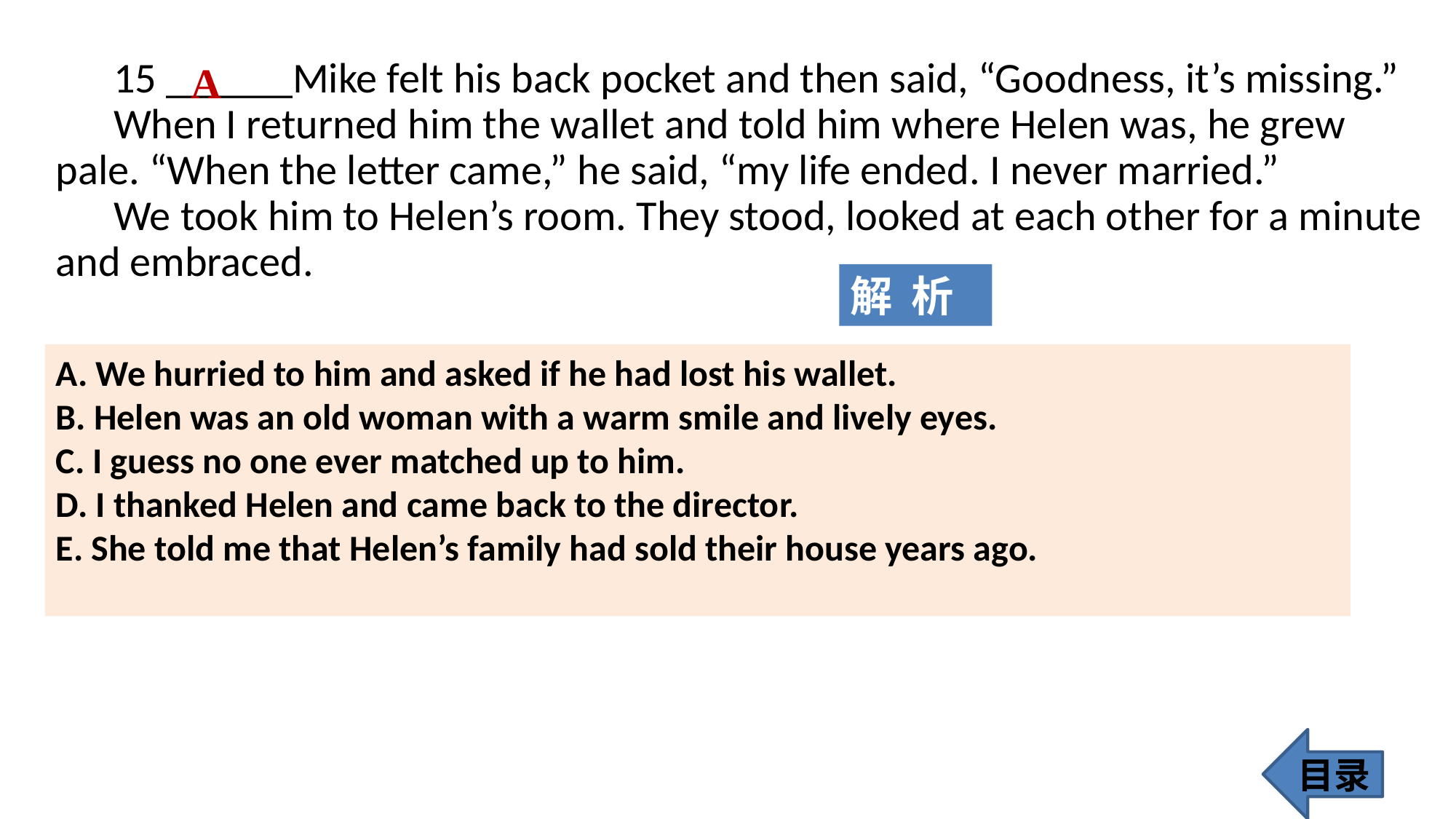

15 ______Mike felt his back pocket and then said, “Goodness, it’s missing.”
      When I returned him the wallet and told him where Helen was, he grew pale. “When the letter came,” he said, “my life ended. I never married.”
      We took him to Helen’s room. They stood, looked at each other for a minute and embraced.

A
解  析
A. We hurried to him and asked if he had lost his wallet.
B. Helen was an old woman with a warm smile and lively eyes.
C. I guess no one ever matched up to him.
D. I thanked Helen and came back to the director.
E. She told me that Helen’s family had sold their house years ago.
目录
310